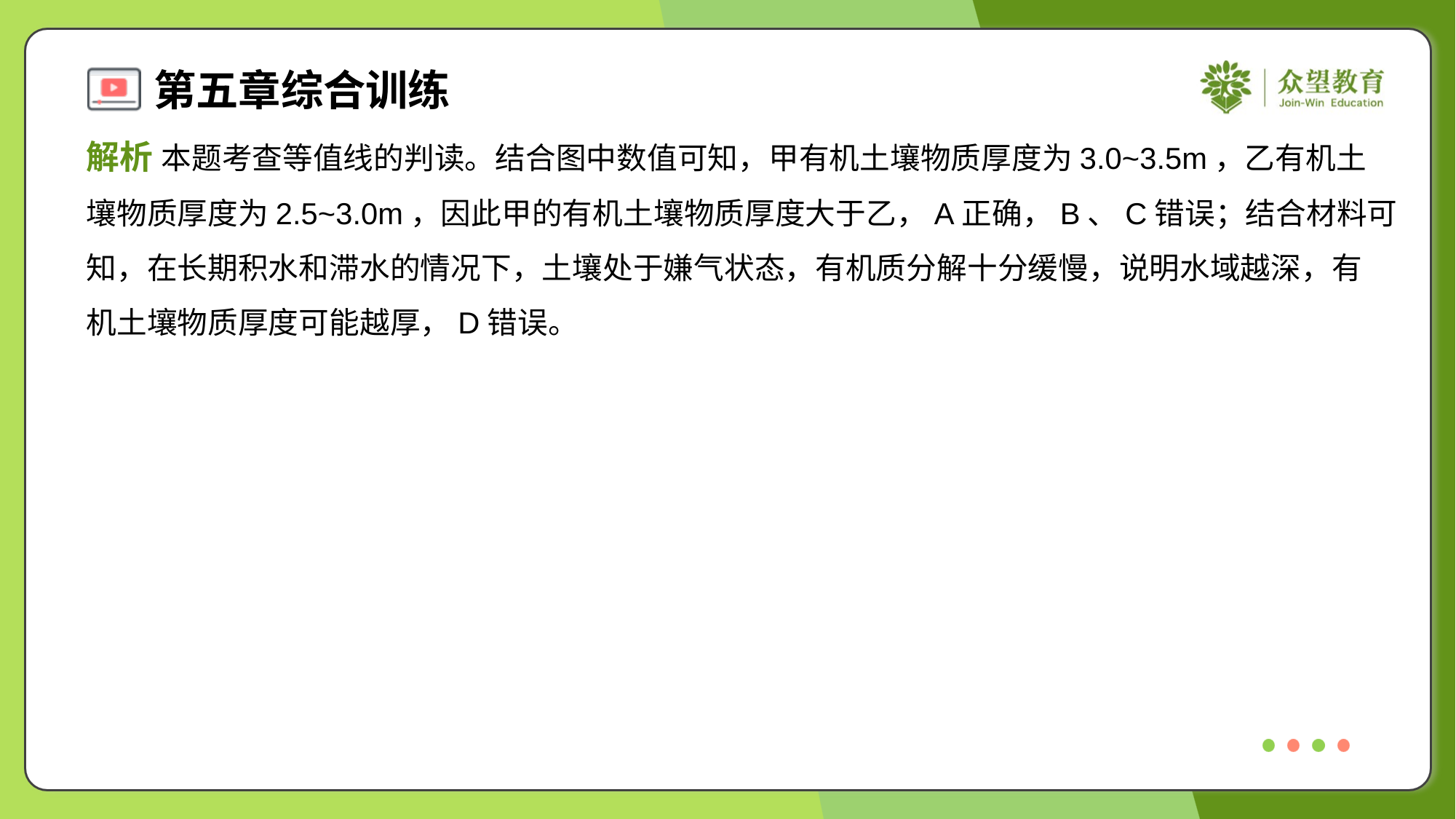

解析 本题考查等值线的判读。结合图中数值可知，甲有机土壤物质厚度为3.0~3.5m，乙有机土
壤物质厚度为2.5~3.0m，因此甲的有机土壤物质厚度大于乙，A正确，B、C错误；结合材料可
知，在长期积水和滞水的情况下，土壤处于嫌气状态，有机质分解十分缓慢，说明水域越深，有
机土壤物质厚度可能越厚，D错误。